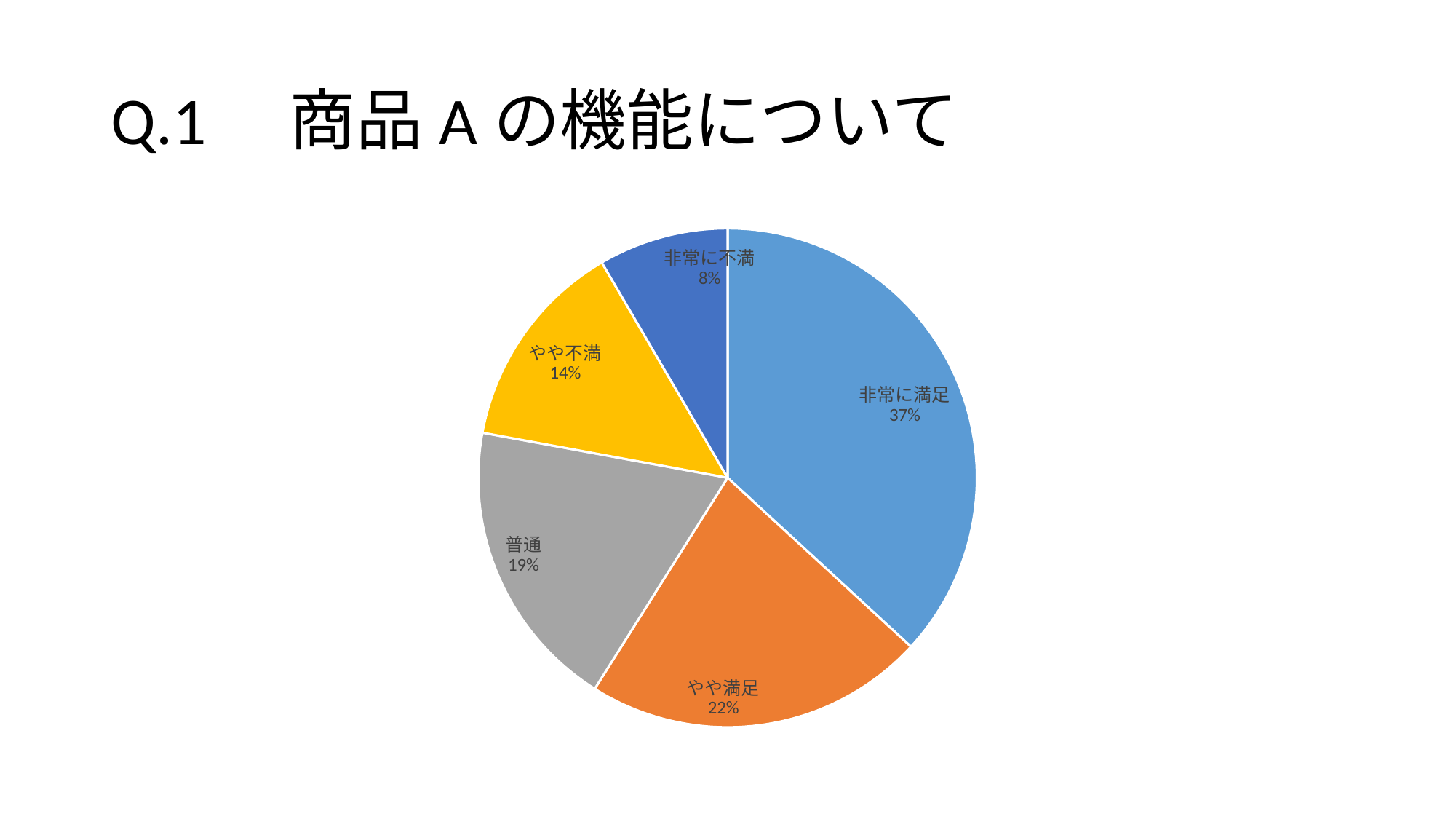

# Q.1　商品Aの機能について

### Chart

| Category | 列1 |
|---|---|
| 非常に満足 | 35.0 |
| やや満足 | 21.0 |
| 普通 | 18.0 |
| やや不満 | 13.0 |
| 非常に不満 | 8.0 |